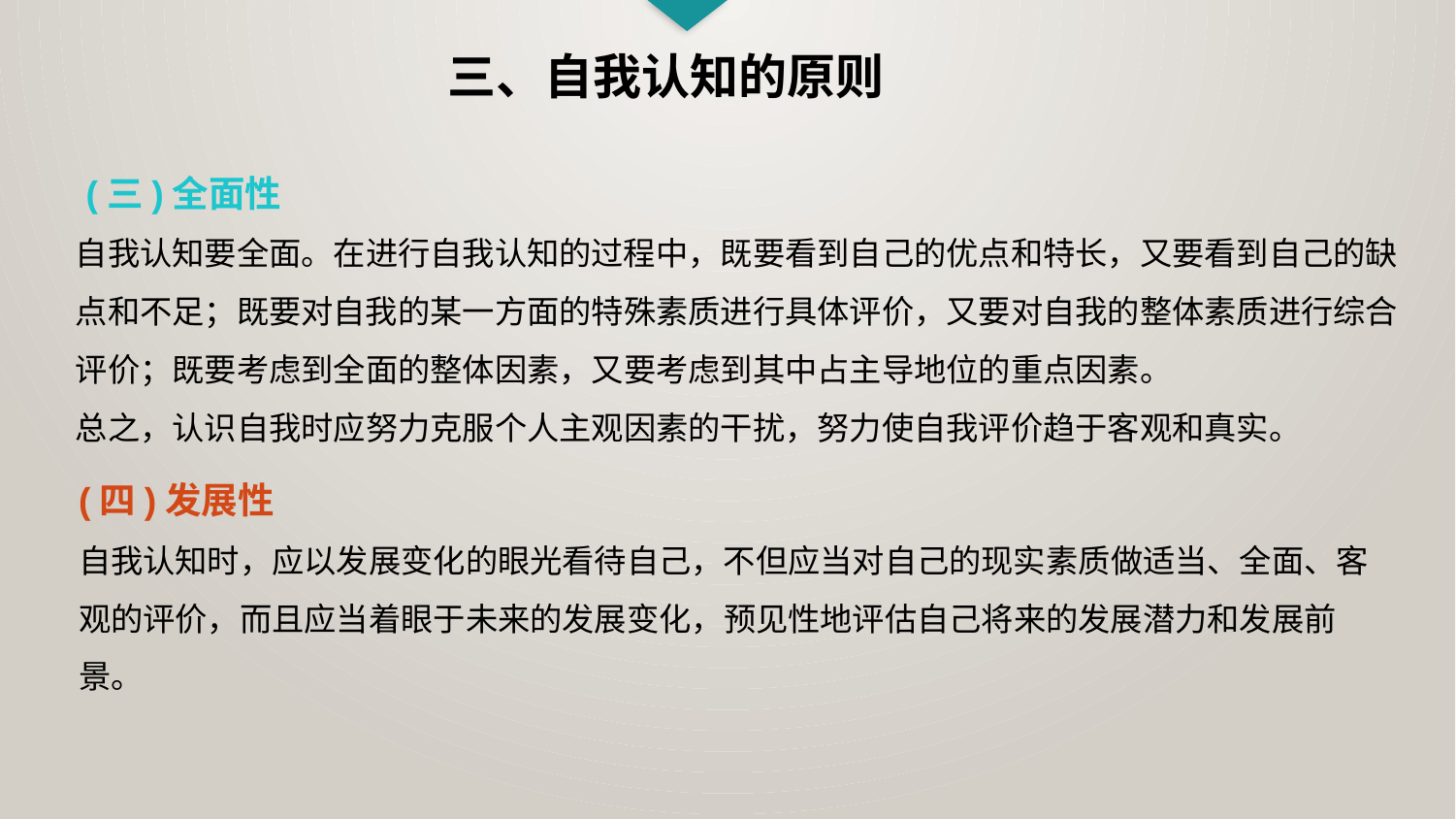

三、自我认知的原则
 (三)全面性
自我认知要全面。在进行自我认知的过程中，既要看到自己的优点和特长，又要看到自己的缺点和不足；既要对自我的某一方面的特殊素质进行具体评价，又要对自我的整体素质进行综合评价；既要考虑到全面的整体因素，又要考虑到其中占主导地位的重点因素。
总之，认识自我时应努力克服个人主观因素的干扰，努力使自我评价趋于客观和真实。
(四)发展性
自我认知时，应以发展变化的眼光看待自己，不但应当对自己的现实素质做适当、全面、客观的评价，而且应当着眼于未来的发展变化，预见性地评估自己将来的发展潜力和发展前景。
18